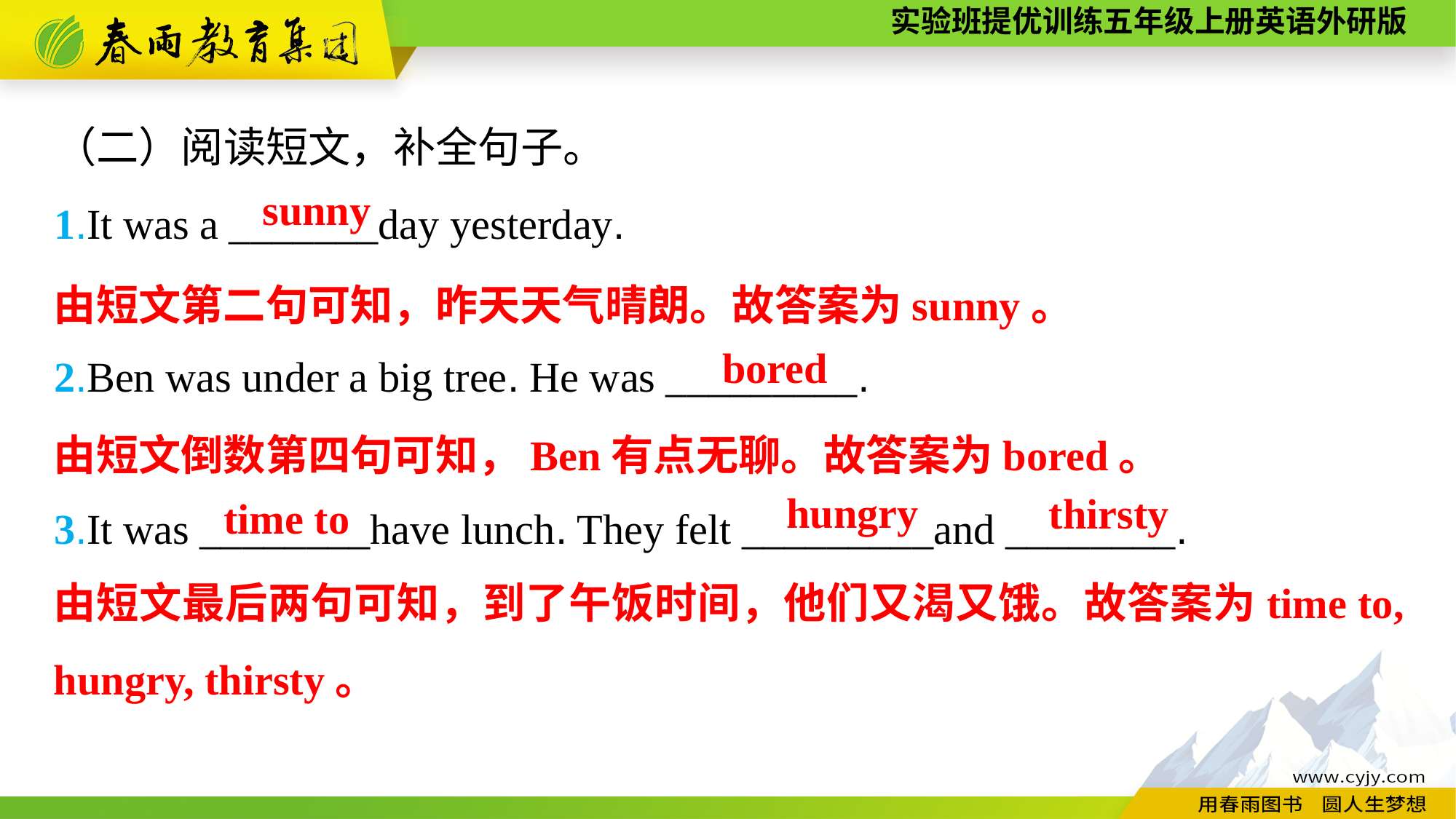

（二）阅读短文，补全句子。
1.It was a _______day yesterday.

2.Ben was under a big tree. He was _________.

3.It was ________have lunch. They felt _________and ________.
sunny
由短文第二句可知，昨天天气晴朗。故答案为sunny。
bored
由短文倒数第四句可知，Ben有点无聊。故答案为bored。
hungry
thirsty
time to
由短文最后两句可知，到了午饭时间，他们又渴又饿。故答案为time to, hungry, thirsty。